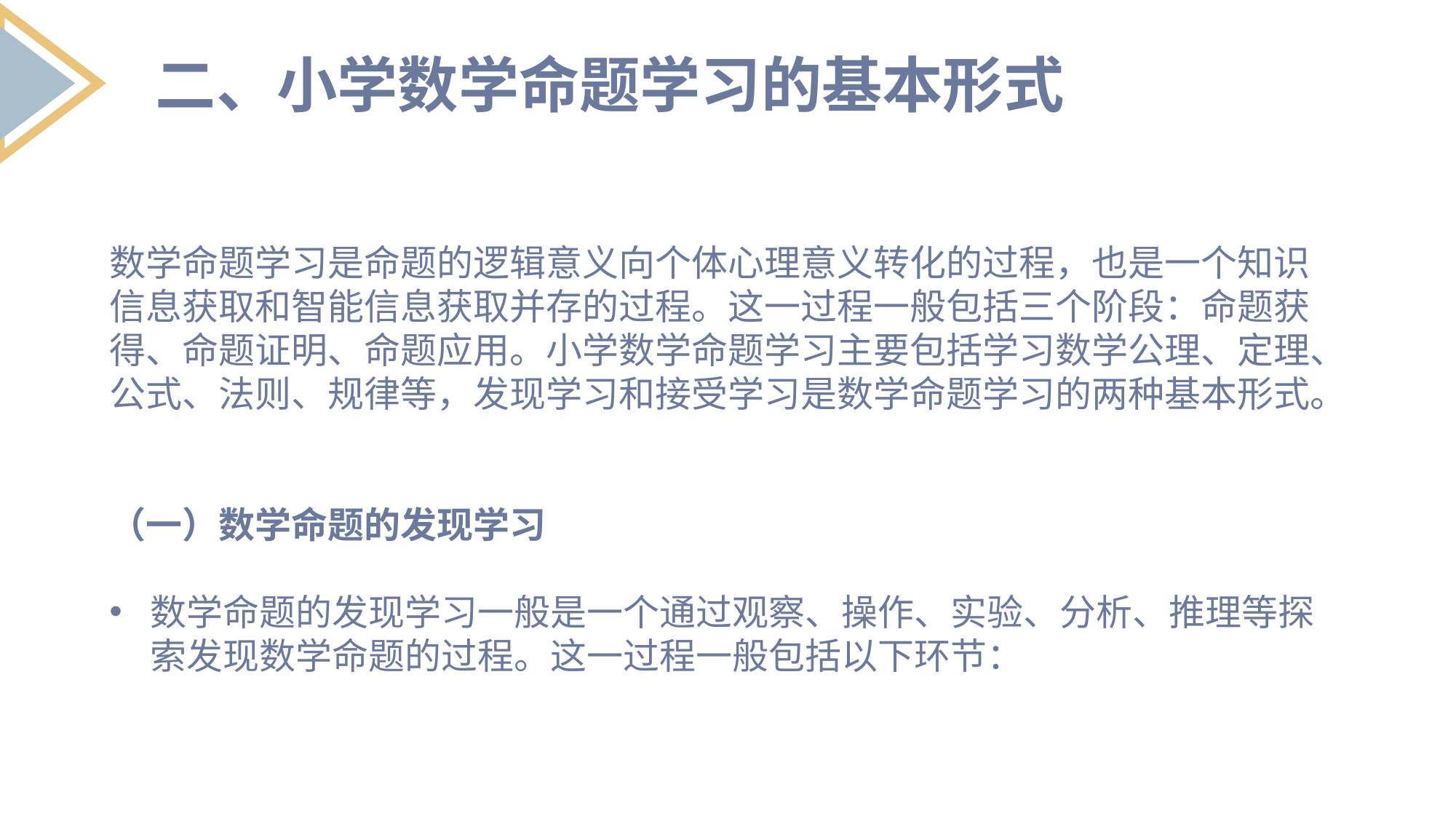

二、小学数学命题学习的基本形式

数学命题学习是命题的逻辑意义向个体心理意义转化的过程，也是一个知识信息获取和智能信息获取并存的过程。这一过程一般包括三个阶段：命题获得、命题证明、命题应用。小学数学命题学习主要包括学习数学公理、定理、公式、法则、规律等，发现学习和接受学习是数学命题学习的两种基本形式。

（一）数学命题的发现学习

数学命题的发现学习一般是一个通过观察、操作、实验、分析、推理等探索发现数学命题的过程。这一过程一般包括以下环节：